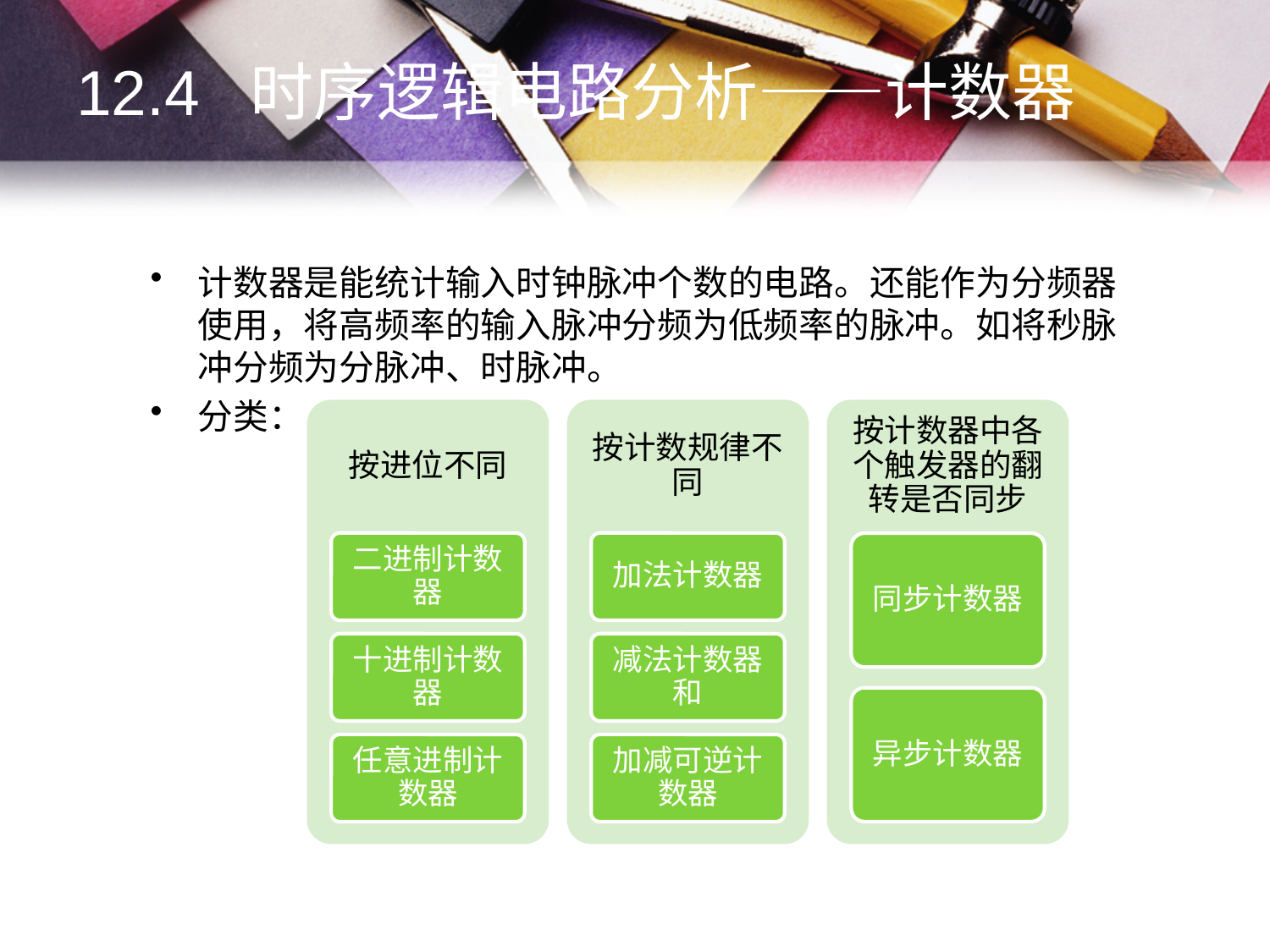

12.4  时序逻辑电路分析——计数器
计数器是能统计输入时钟脉冲个数的电路。还能作为分频器使用，将高频率的输入脉冲分频为低频率的脉冲。如将秒脉冲分频为分脉冲、时脉冲。
分类：
按进位不同
二进制计数器
十进制计数器
任意进制计数器
按计数规律不同
加法计数器
减法计数器和
加减可逆计数器
按计数器中各个触发器的翻转是否同步
同步计数器
异步计数器